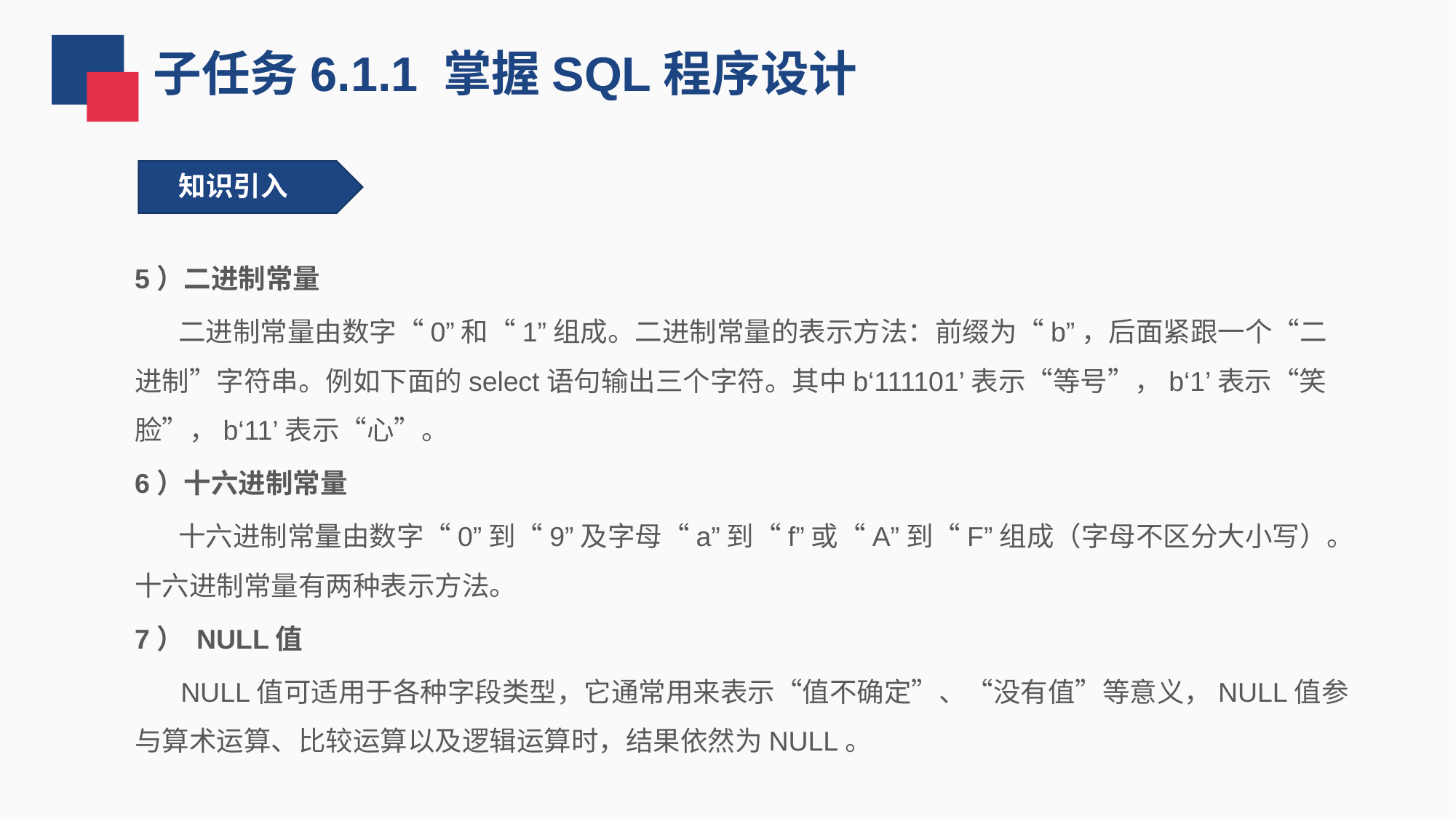

子任务6.1.1 掌握SQL程序设计

知识引入
5）二进制常量
      二进制常量由数字“0”和“1”组成。二进制常量的表示方法：前缀为“b”，后面紧跟一个“二进制”字符串。例如下面的select语句输出三个字符。其中b‘111101’表示“等号”，b‘1’表示“笑脸”，b‘11’表示“心”。
6）十六进制常量
      十六进制常量由数字“0”到“9”及字母“a”到“f”或“A”到“F”组成（字母不区分大小写）。十六进制常量有两种表示方法。
7） NULL值
      NULL值可适用于各种字段类型，它通常用来表示“值不确定”、“没有值”等意义，NULL值参与算术运算、比较运算以及逻辑运算时，结果依然为NULL。